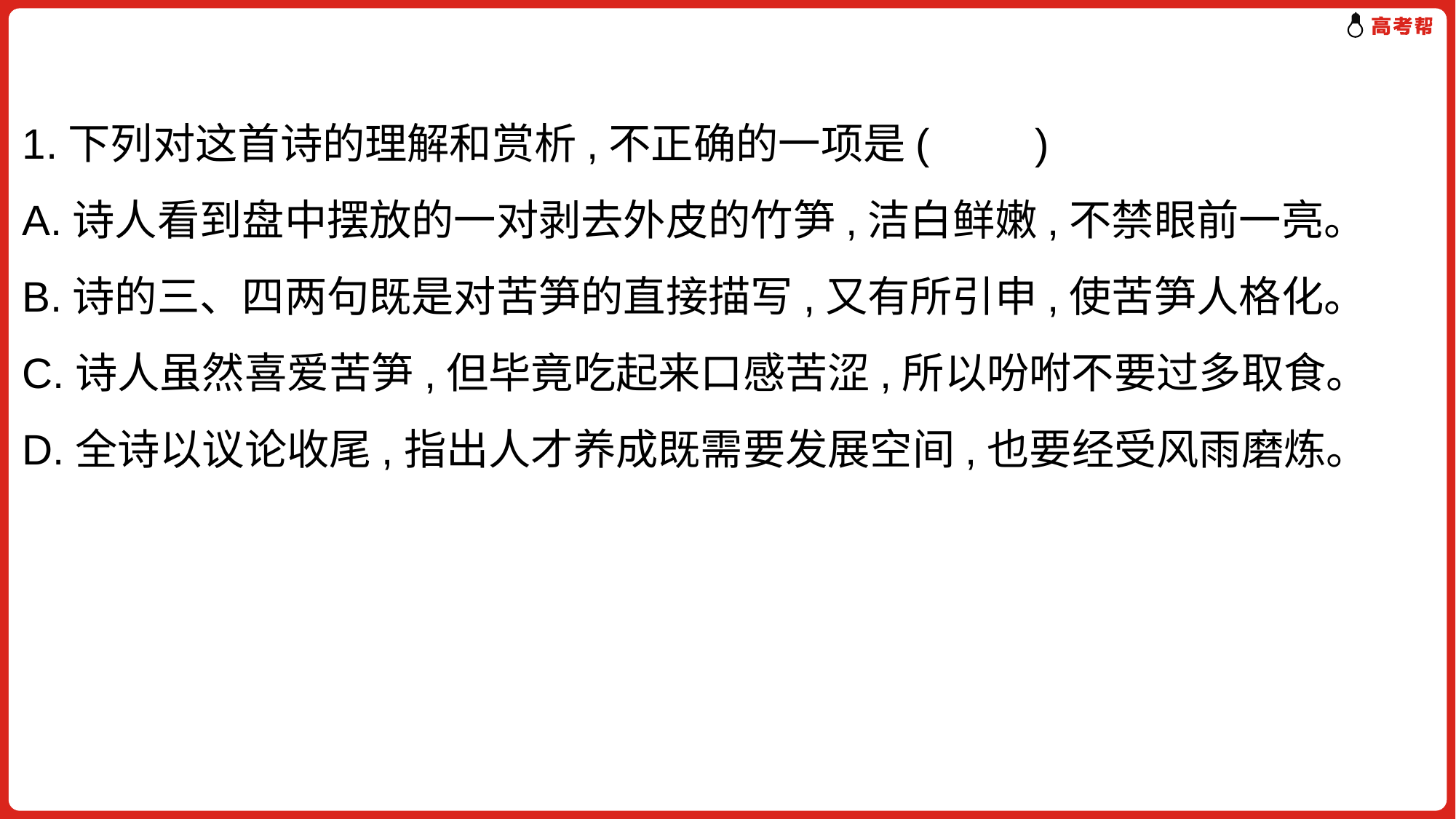

1.下列对这首诗的理解和赏析,不正确的一项是(　　)
A.诗人看到盘中摆放的一对剥去外皮的竹笋,洁白鲜嫩,不禁眼前一亮。
B.诗的三、四两句既是对苦笋的直接描写,又有所引申,使苦笋人格化。
C.诗人虽然喜爱苦笋,但毕竟吃起来口感苦涩,所以吩咐不要过多取食。
D.全诗以议论收尾,指出人才养成既需要发展空间,也要经受风雨磨炼。